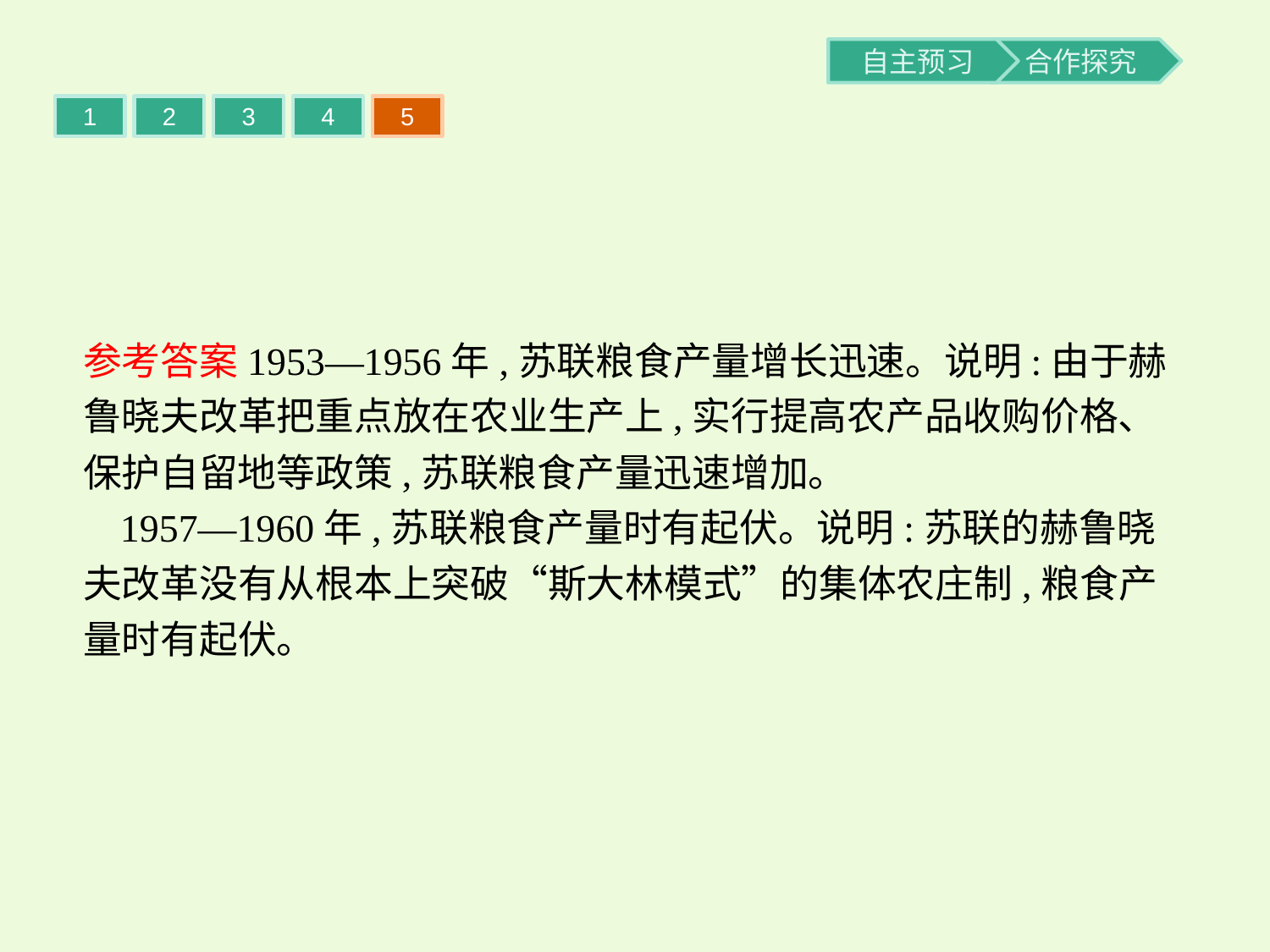

1
2
3
4
5
参考答案1953—1956年,苏联粮食产量增长迅速。说明:由于赫鲁晓夫改革把重点放在农业生产上,实行提高农产品收购价格、保护自留地等政策,苏联粮食产量迅速增加。
1957—1960年,苏联粮食产量时有起伏。说明:苏联的赫鲁晓夫改革没有从根本上突破“斯大林模式”的集体农庄制,粮食产量时有起伏。